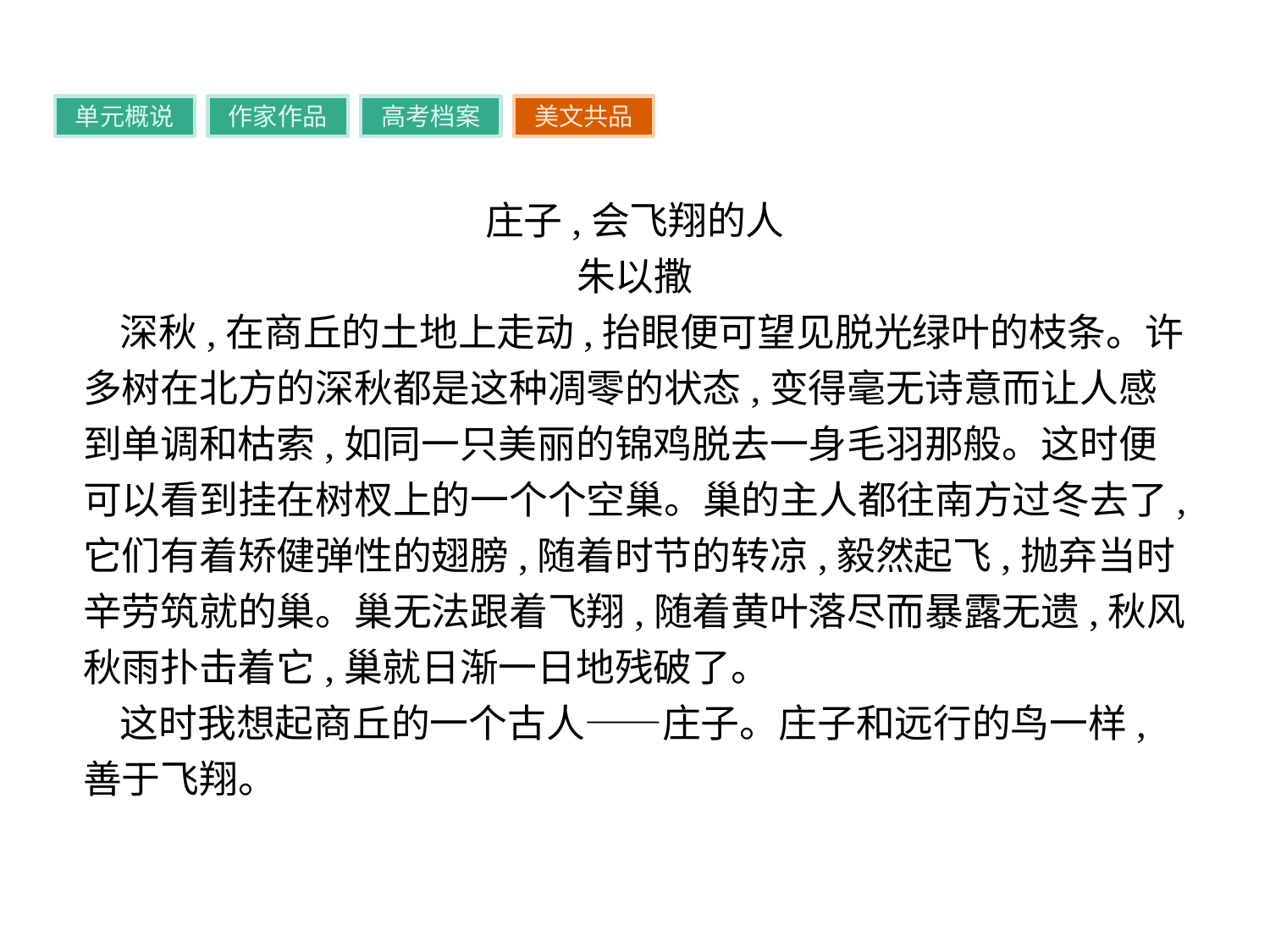

单元概说
作家作品
高考档案
美文共品
庄子,会飞翔的人
朱以撒
深秋,在商丘的土地上走动,抬眼便可望见脱光绿叶的枝条。许多树在北方的深秋都是这种凋零的状态,变得毫无诗意而让人感到单调和枯索,如同一只美丽的锦鸡脱去一身毛羽那般。这时便可以看到挂在树杈上的一个个空巢。巢的主人都往南方过冬去了,它们有着矫健弹性的翅膀,随着时节的转凉,毅然起飞,抛弃当时辛劳筑就的巢。巢无法跟着飞翔,随着黄叶落尽而暴露无遗,秋风秋雨扑击着它,巢就日渐一日地残破了。
这时我想起商丘的一个古人——庄子。庄子和远行的鸟一样,善于飞翔。